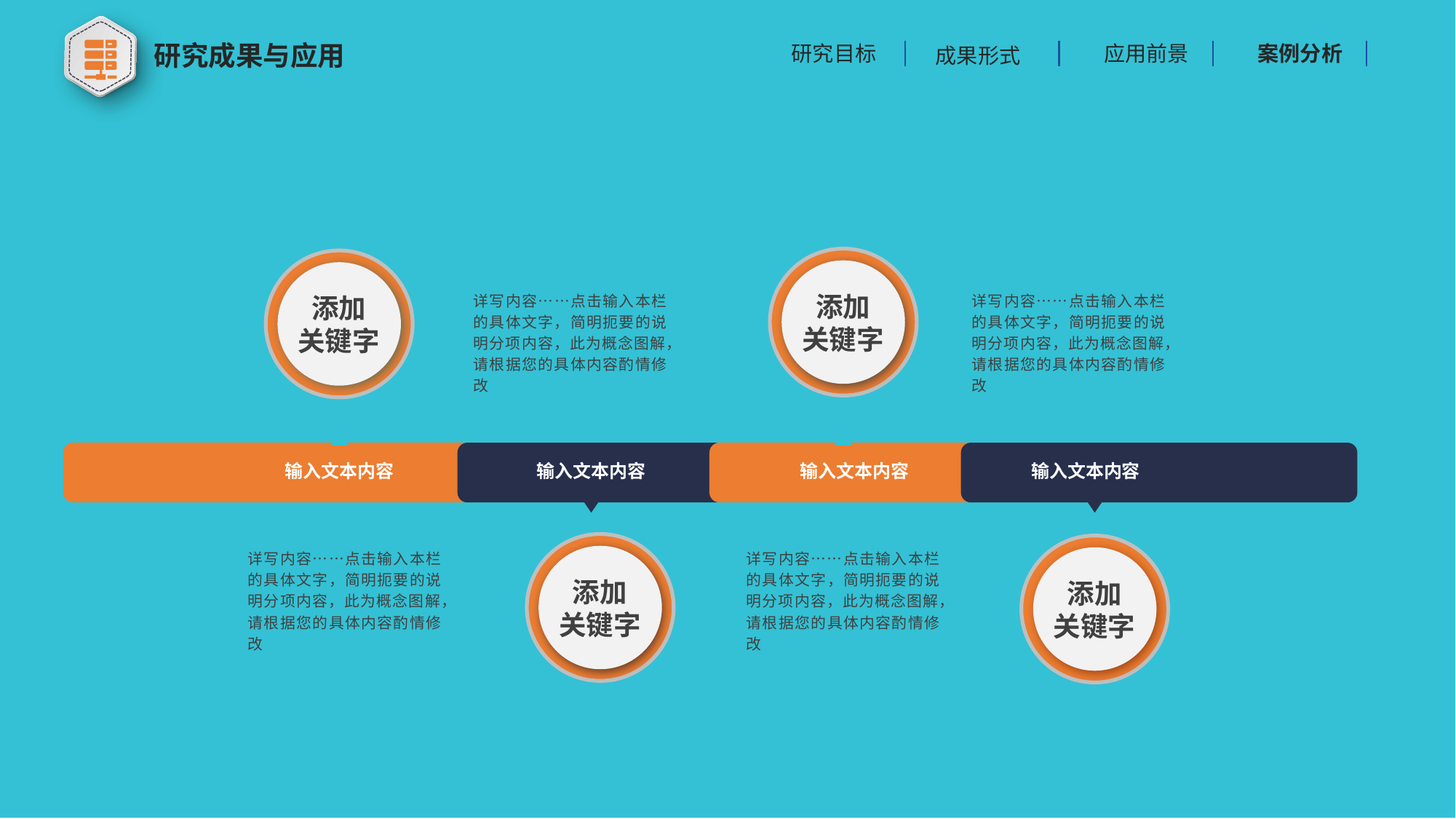

研究成果与应用
应用前景
案例分析
研究目标
成果形式

添加
关键字
添加
关键字
详写内容……点击输入本栏的具体文字，简明扼要的说明分项内容，此为概念图解，请根据您的具体内容酌情修改
详写内容……点击输入本栏的具体文字，简明扼要的说明分项内容，此为概念图解，请根据您的具体内容酌情修改

输入文本内容
输入文本内容
输入文本内容
输入文本内容

详写内容……点击输入本栏的具体文字，简明扼要的说明分项内容，此为概念图解，请根据您的具体内容酌情修改
详写内容……点击输入本栏的具体文字，简明扼要的说明分项内容，此为概念图解，请根据您的具体内容酌情修改
添加
关键字
添加
关键字